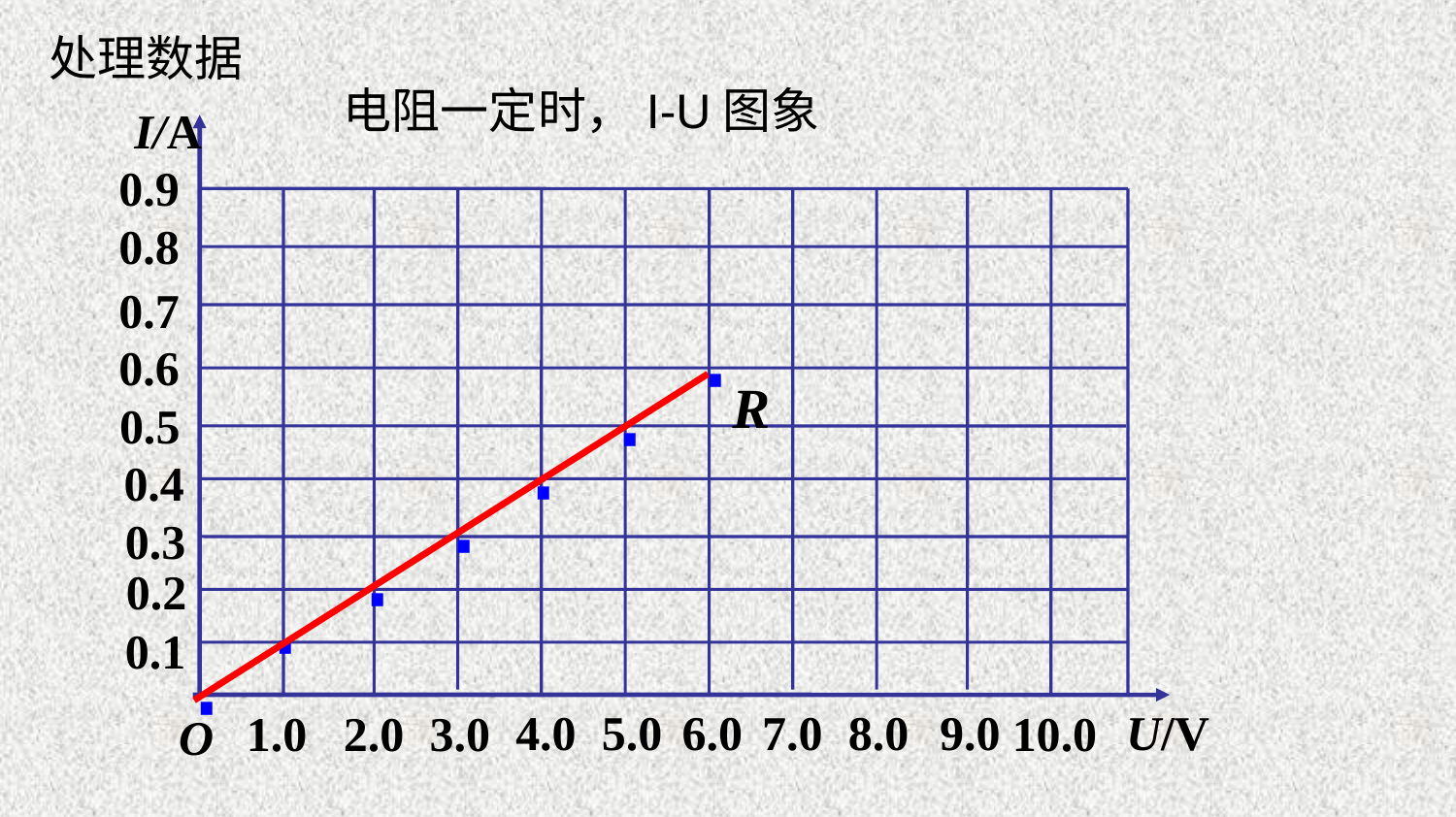

处理数据
电阻一定时，I-U图象
I/A

0.9
0.8
0.7
·
0.6
·
R

0.5
·
0.4
·
0.3
·
·
0.2
·
0.1
4.0
6.0
8.0
5.0
7.0
9.0
U/V
1.0
2.0
3.0
10.0
O